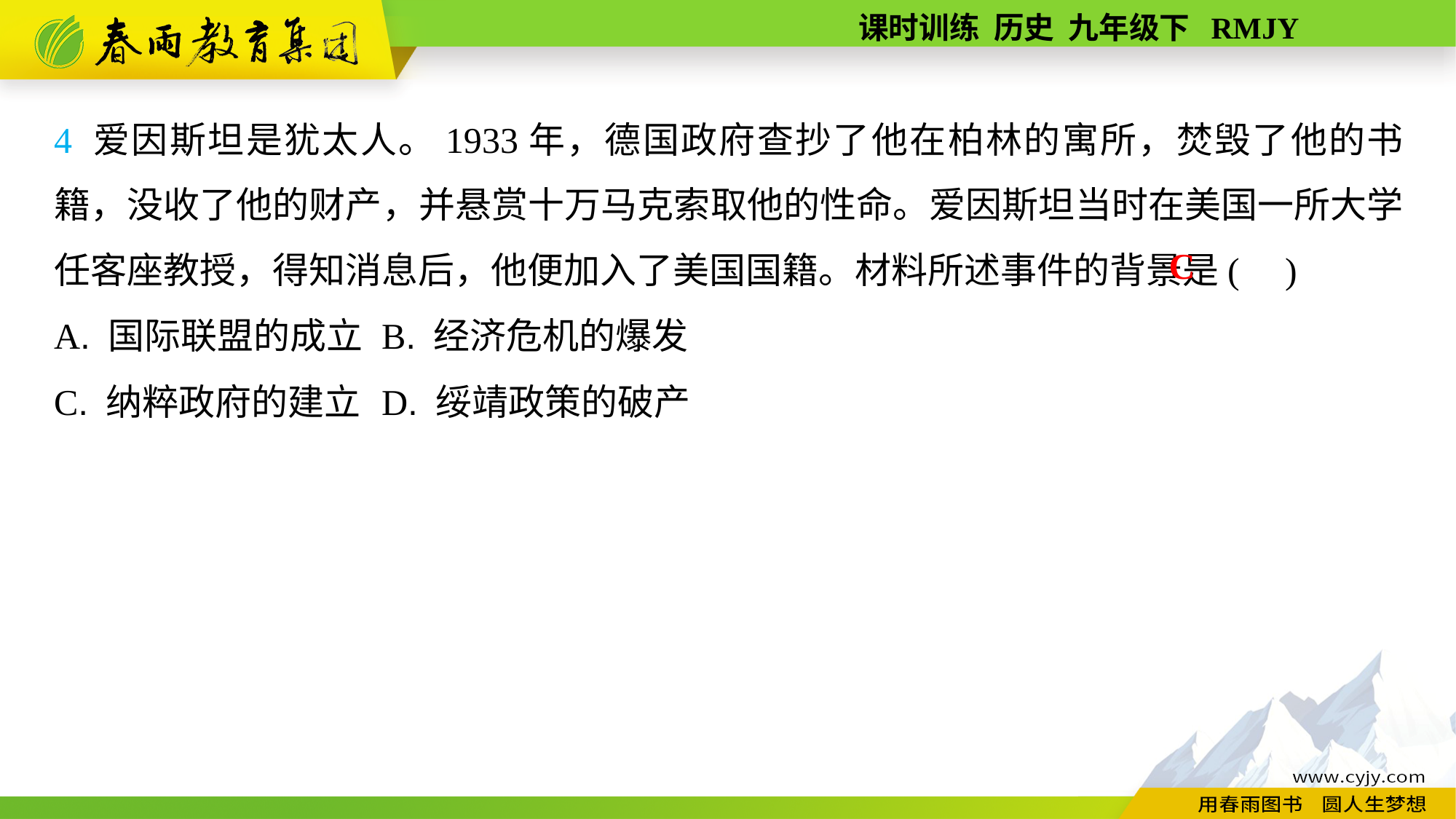

4 爱因斯坦是犹太人。1933年，德国政府查抄了他在柏林的寓所，焚毁了他的书籍，没收了他的财产，并悬赏十万马克索取他的性命。爱因斯坦当时在美国一所大学任客座教授，得知消息后，他便加入了美国国籍。材料所述事件的背景是(     )
A. 国际联盟的成立	B. 经济危机的爆发
C. 纳粹政府的建立	D. 绥靖政策的破产
C